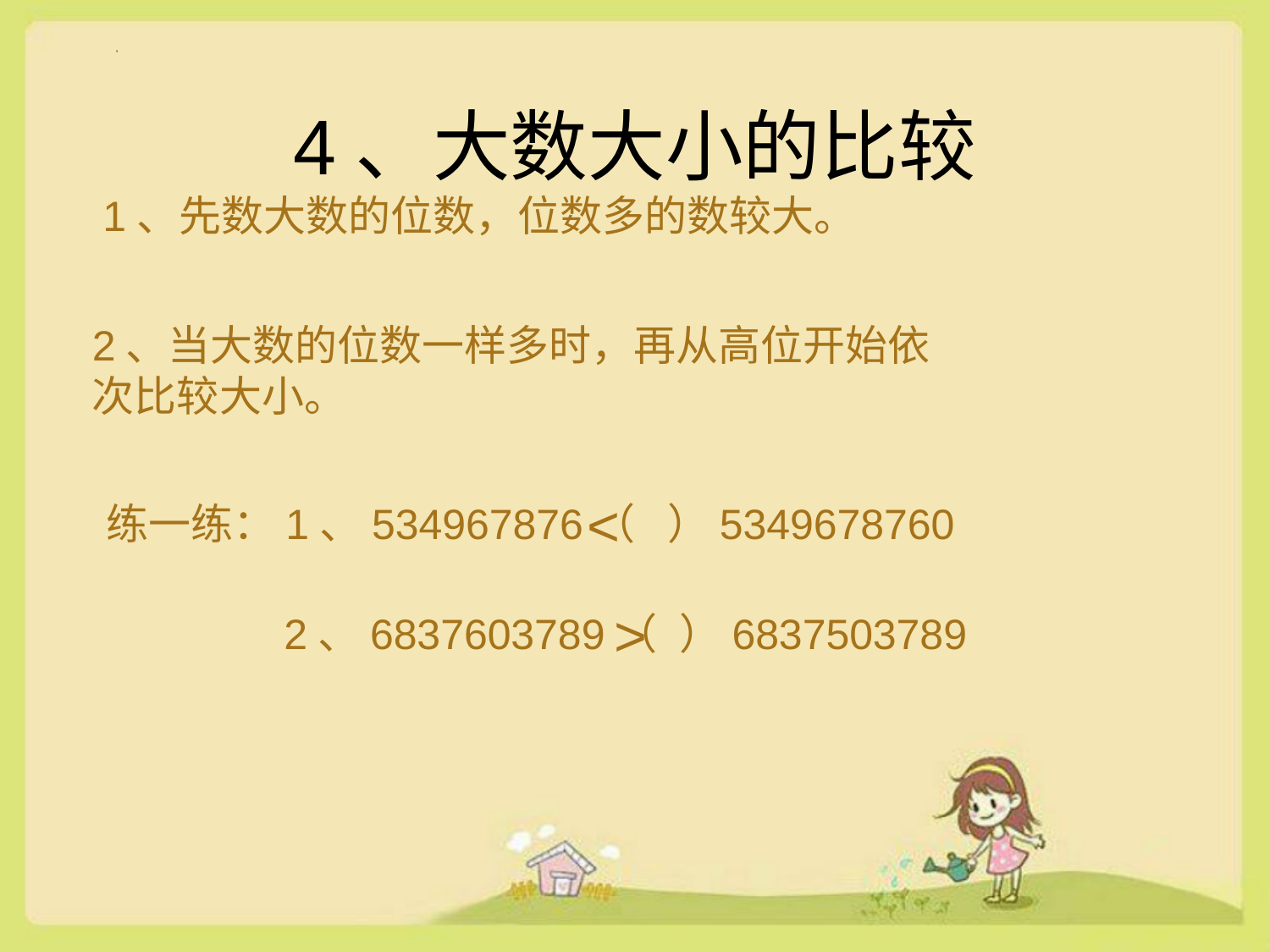

# 4、大数大小的比较
1、先数大数的位数，位数多的数较大。
2、当大数的位数一样多时，再从高位开始依次比较大小。
练一练：1、534967876（   ）5349678760

               2、6837603789（  ）6837503789
<
>